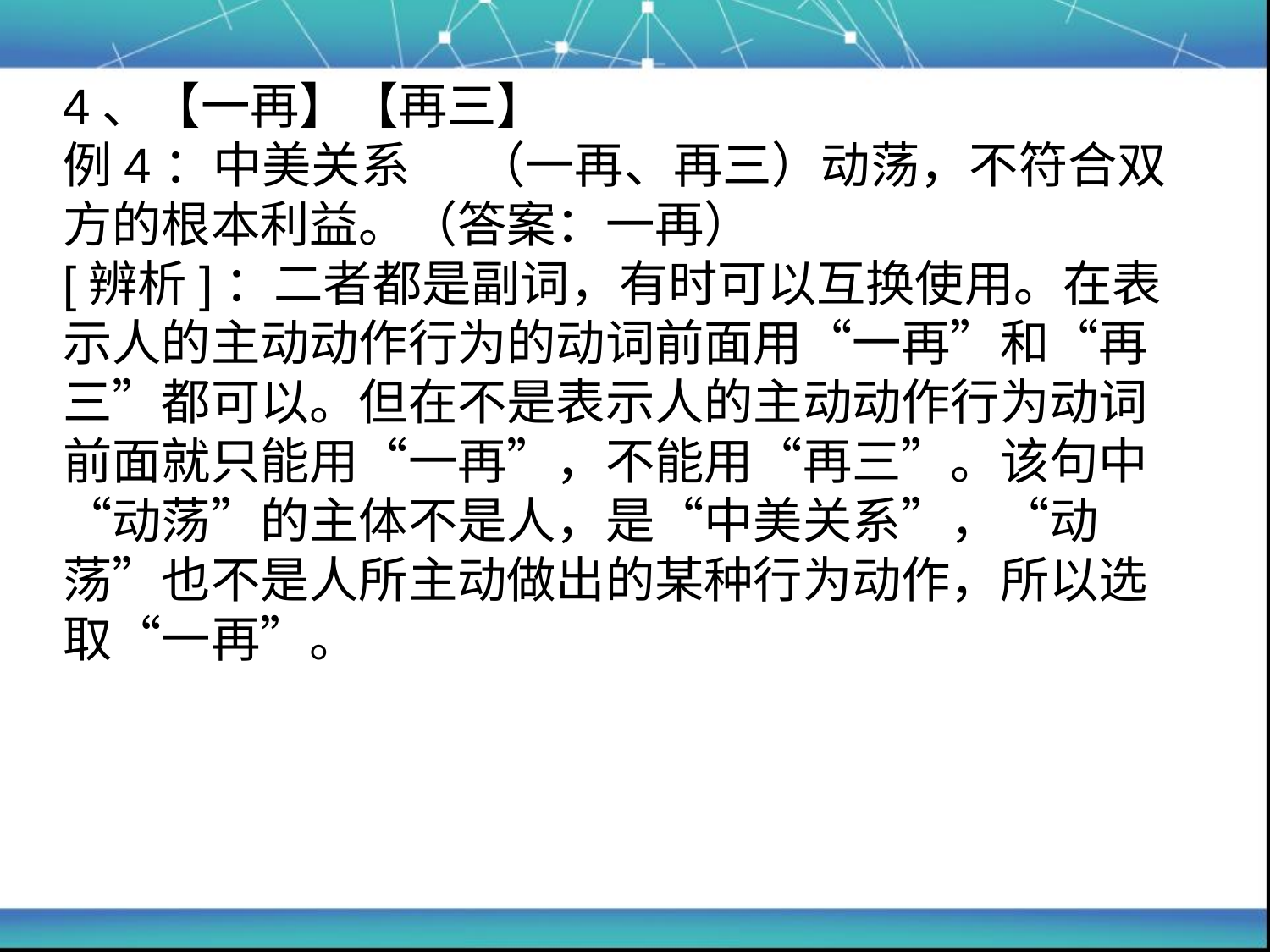

# 4、【一再】【再三】 例4：中美关系      （一再、再三）动荡，不符合双方的根本利益。（答案：一再） [辨析]：二者都是副词，有时可以互换使用。在表示人的主动动作行为的动词前面用“一再”和“再三”都可以。但在不是表示人的主动动作行为动词前面就只能用“一再”，不能用“再三”。该句中“动荡”的主体不是人，是“中美关系”，“动荡”也不是人所主动做出的某种行为动作，所以选取“一再”。